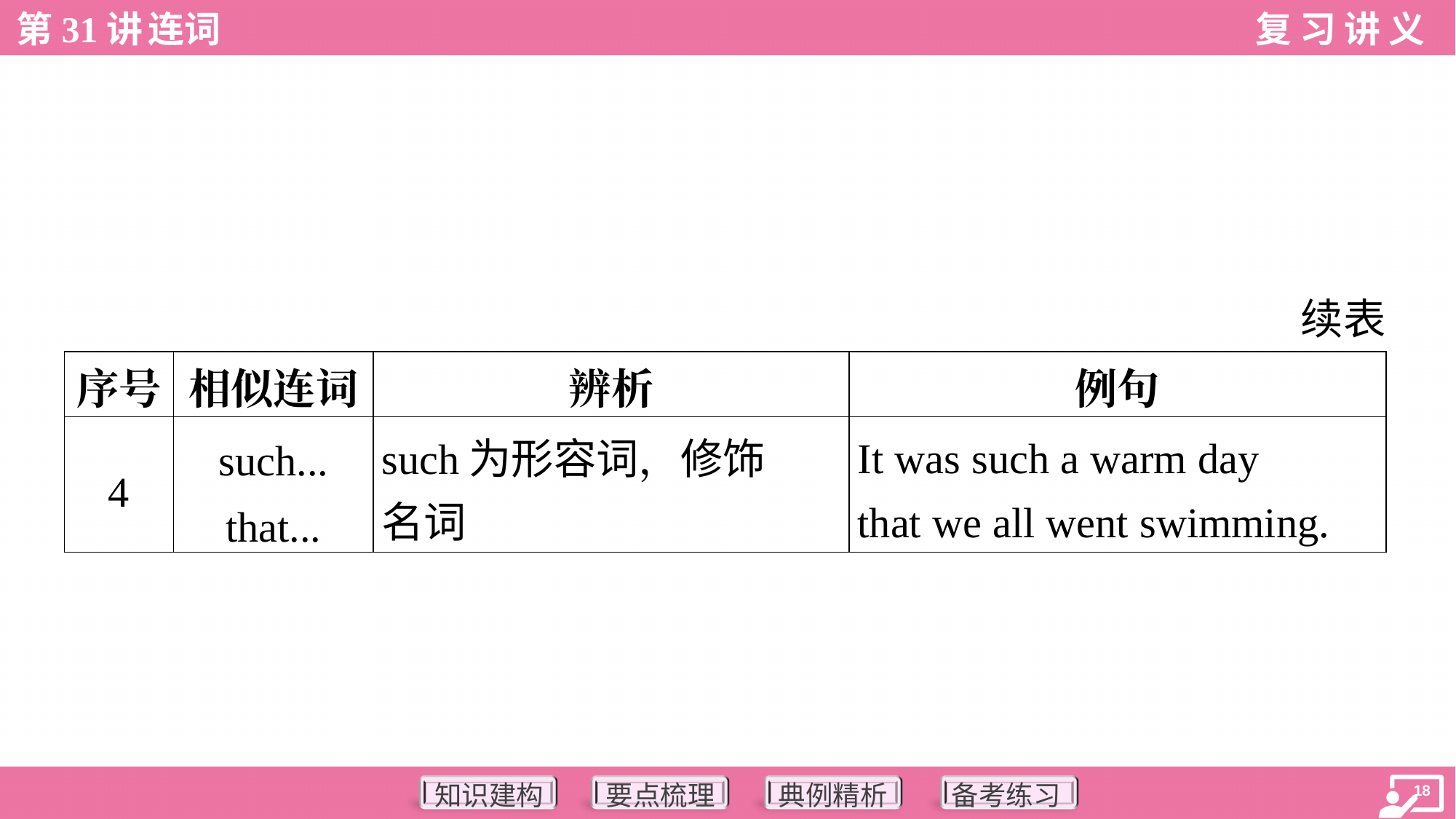

续表
| 序号 | 相似连词 | 辨析 | 例句 |
| --- | --- | --- | --- |
| 4 | such... that... | such为形容词，修饰 名词 | It was such a warm day that we all went swimming. |